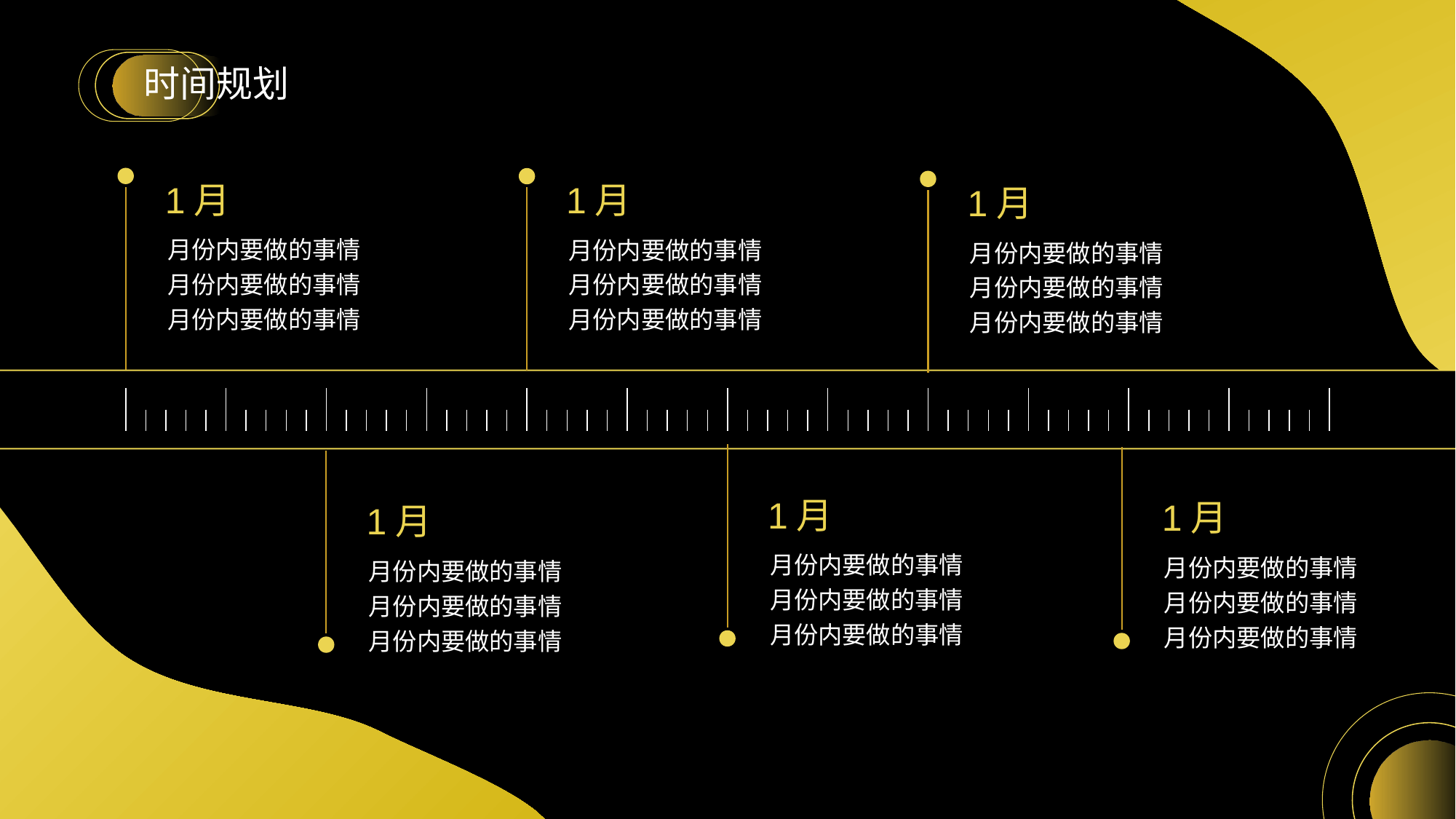

# 时间规划

1月
月份内要做的事情月份内要做的事情
月份内要做的事情
1月
月份内要做的事情月份内要做的事情
月份内要做的事情

1月
月份内要做的事情月份内要做的事情
月份内要做的事情

1月
月份内要做的事情月份内要做的事情
月份内要做的事情
1月
月份内要做的事情月份内要做的事情
月份内要做的事情
1月
月份内要做的事情月份内要做的事情
月份内要做的事情